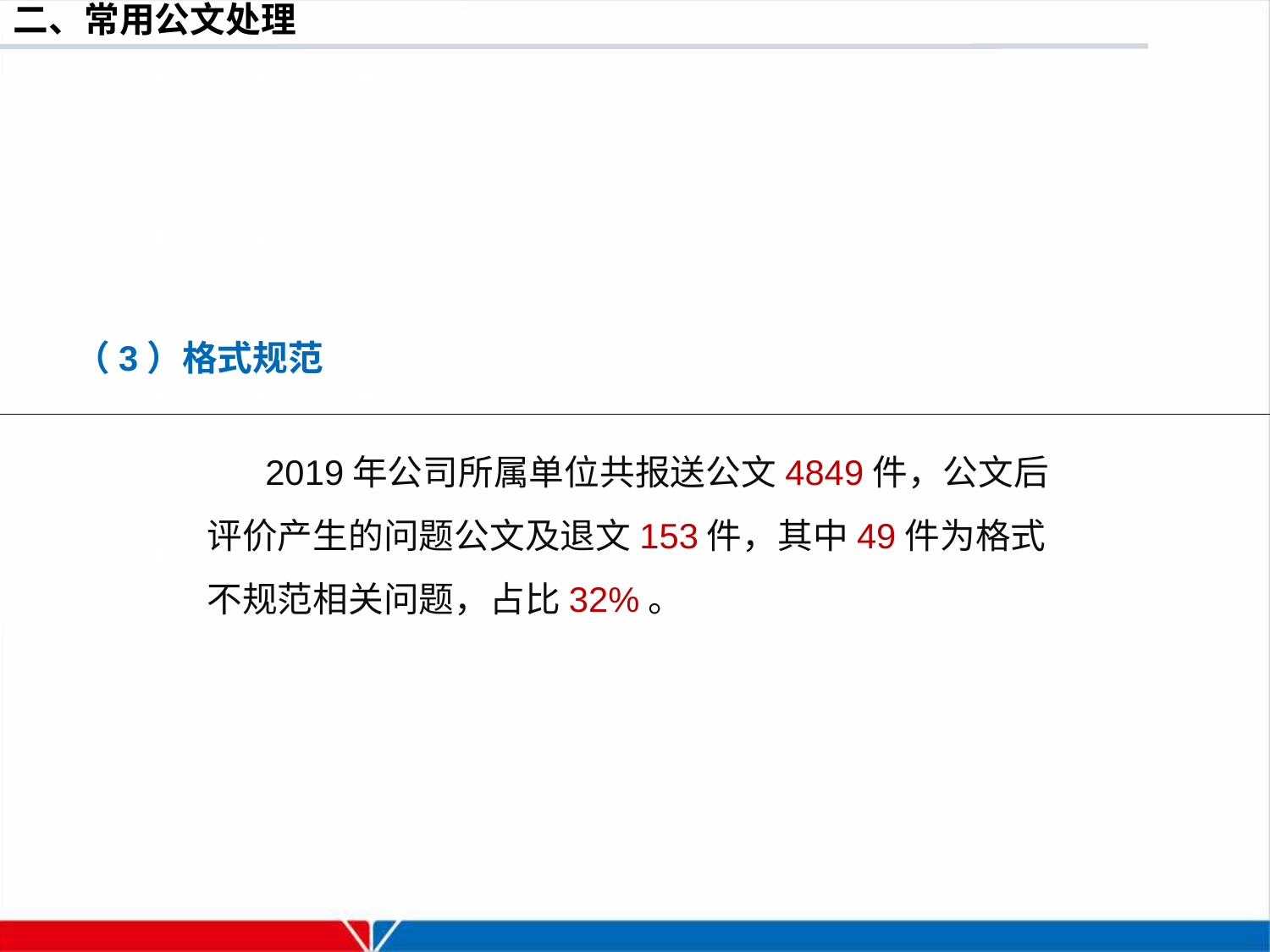

（3）格式规范
      2019年公司所属单位共报送公文4849件，公文后评价产生的问题公文及退文153件，其中49件为格式不规范相关问题，占比32%。